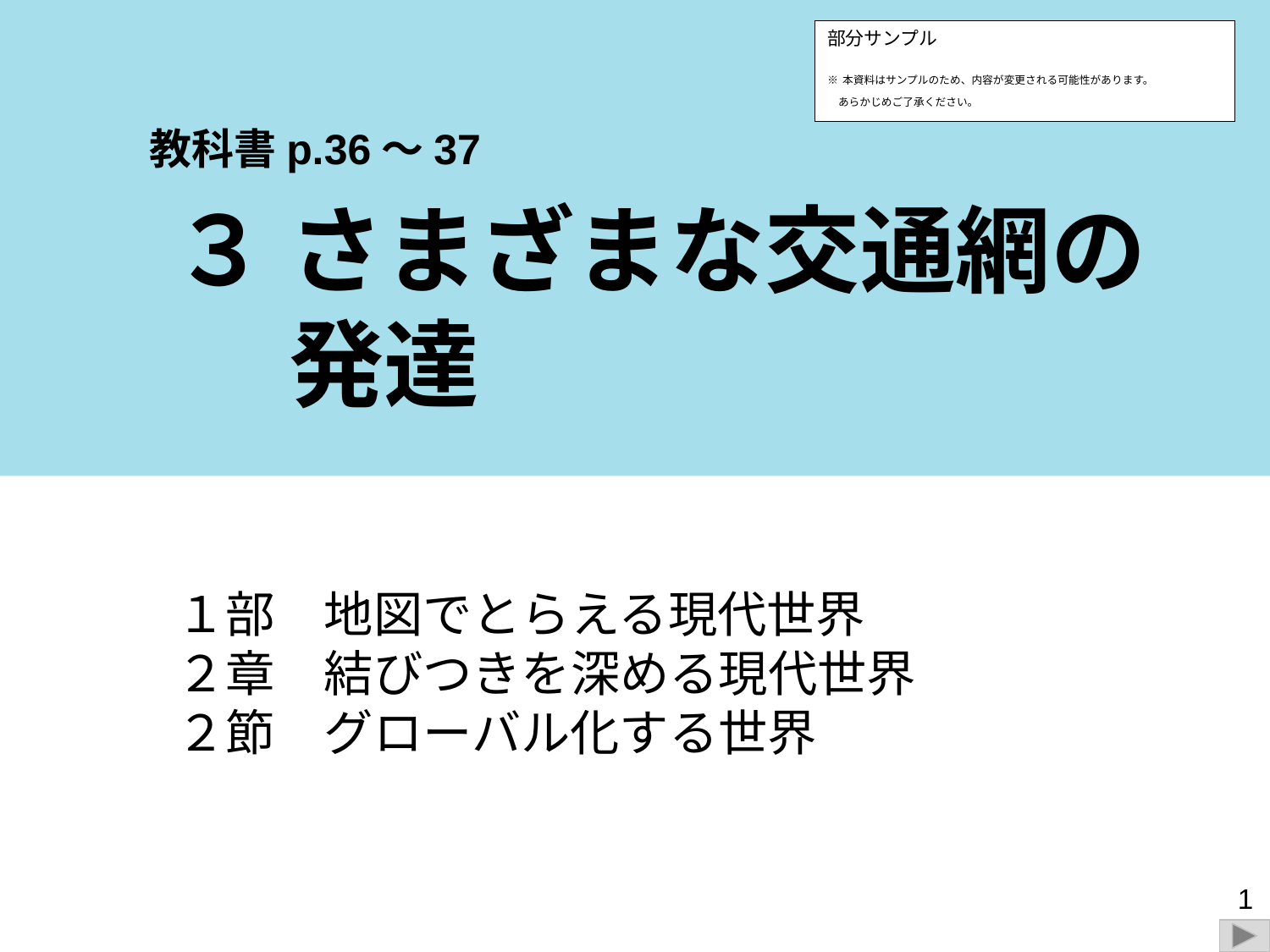

部分サンプル

※本資料はサンプルのため、内容が変更される可能性があります。
　あらかじめご了承ください。
教科書p.36～37
３ さまざまな交通網の
　 発達
１部　地図でとらえる現代世界
２章　結びつきを深める現代世界
２節　グローバル化する世界
1